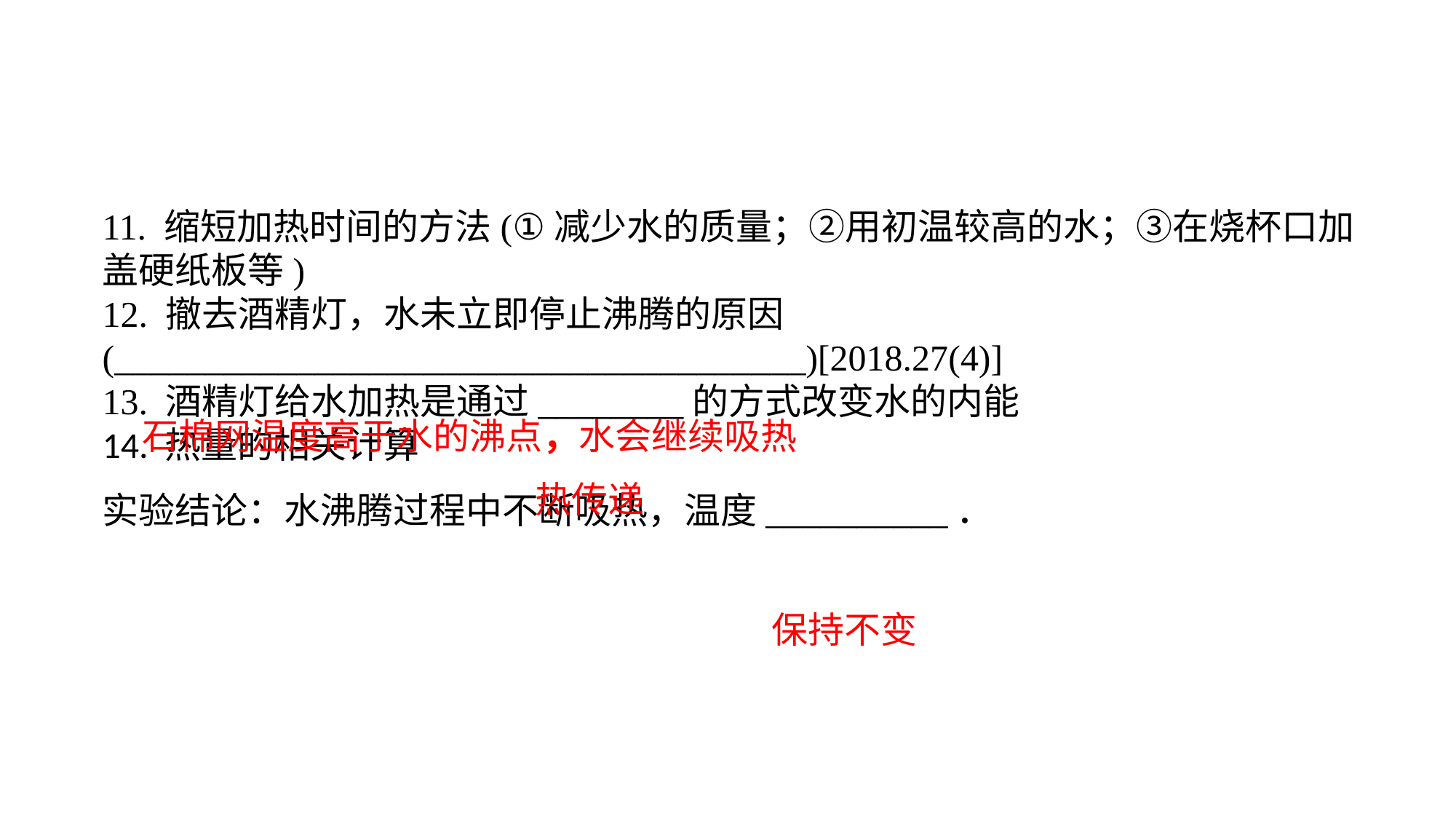

11. 缩短加热时间的方法(①减少水的质量；②用初温较高的水；③在烧杯口加盖硬纸板等)12. 撤去酒精灯，水未立即停止沸腾的原因(______________________________________)[2018.27(4)]13. 酒精灯给水加热是通过________的方式改变水的内能14. 热量的相关计算实验结论：水沸腾过程中不断吸热，温度__________．
石棉网温度高于水的沸点，水会继续吸热
热传递
保持不变